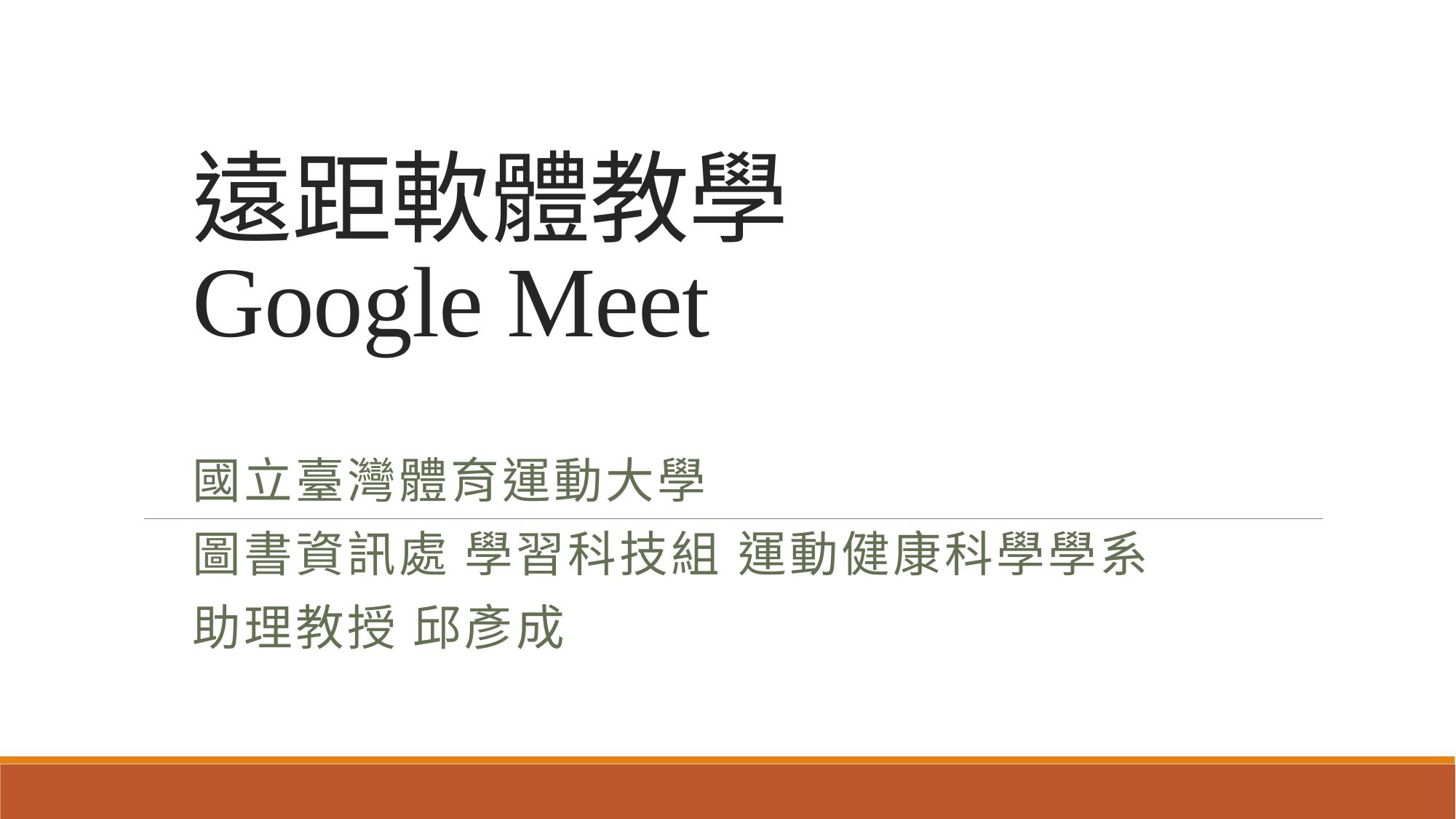

# 遠距軟體教學 Google Meet
國立臺灣體育運動大學
圖書資訊處 學習科技組	運動健康科學學系
助理教授 邱彥成